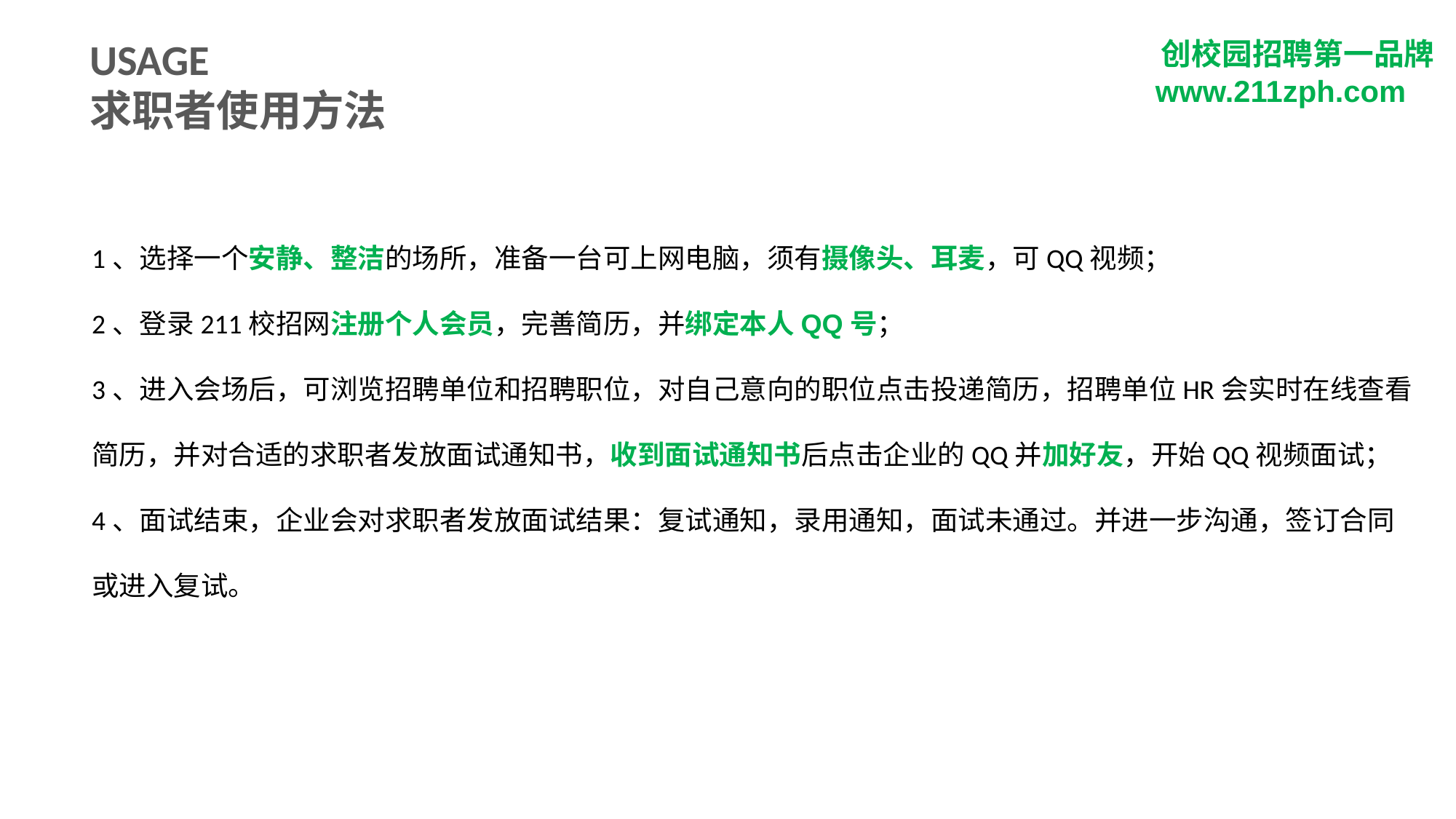

211校招网
USAGE
求职者使用方法
 创校园招聘第一品牌
 www.211zph.com
1、选择一个安静、整洁的场所，准备一台可上网电脑，须有摄像头、耳麦，可QQ视频；
2、登录211校招网注册个人会员，完善简历，并绑定本人QQ号；
3、进入会场后，可浏览招聘单位和招聘职位，对自己意向的职位点击投递简历，招聘单位HR会实时在线查看简历，并对合适的求职者发放面试通知书，收到面试通知书后点击企业的QQ并加好友，开始QQ视频面试；
4、面试结束，企业会对求职者发放面试结果：复试通知，录用通知，面试未通过。并进一步沟通，签订合同或进入复试。